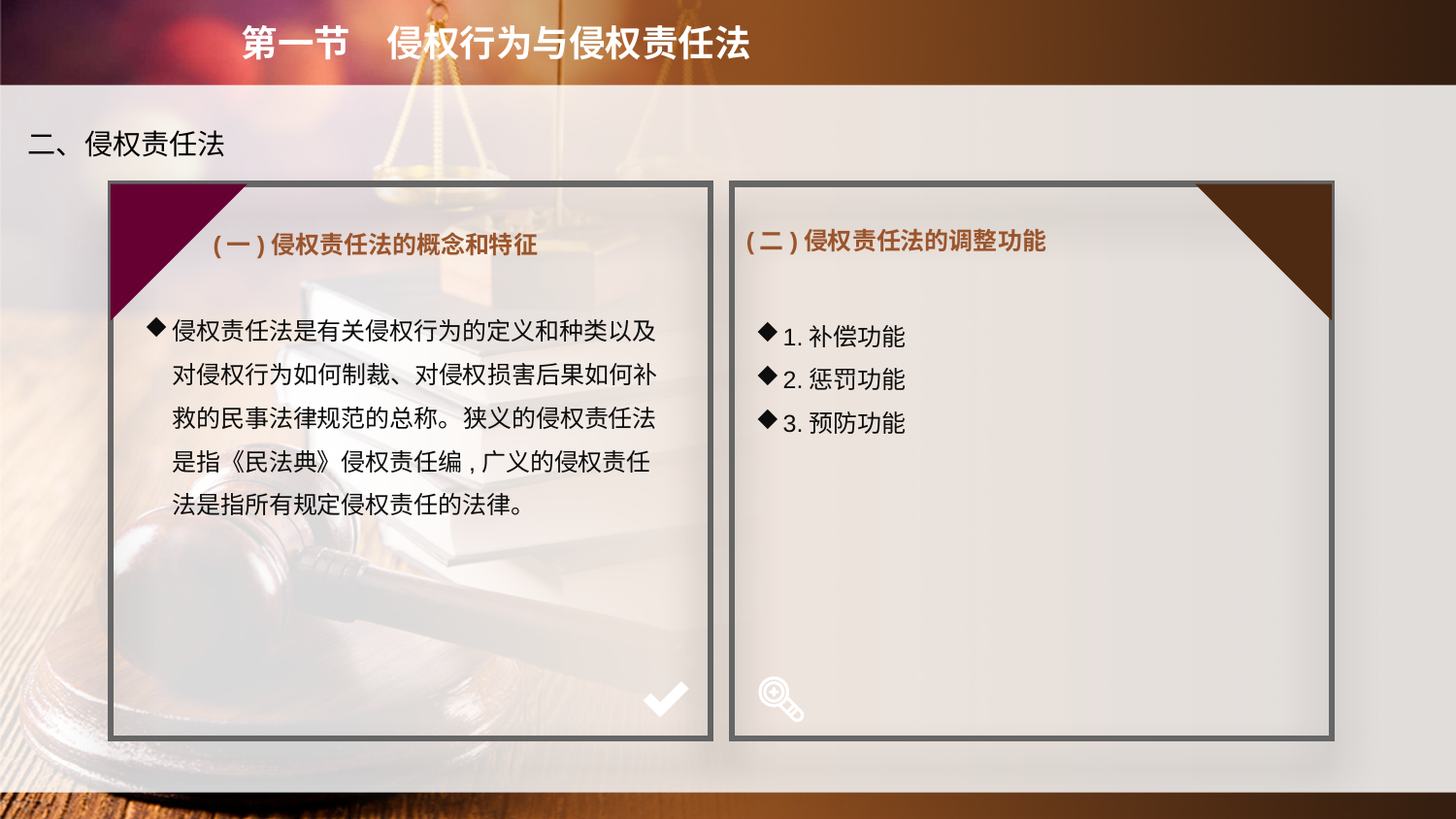

第一节　侵权行为与侵权责任法
二、侵权责任法

(一)侵权责任法的概念和特征
(二)侵权责任法的调整功能
侵权责任法是有关侵权行为的定义和种类以及对侵权行为如何制裁、对侵权损害后果如何补救的民事法律规范的总称。狭义的侵权责任法是指《民法典》侵权责任编,广义的侵权责任法是指所有规定侵权责任的法律。
1.补偿功能
2.惩罚功能
3.预防功能